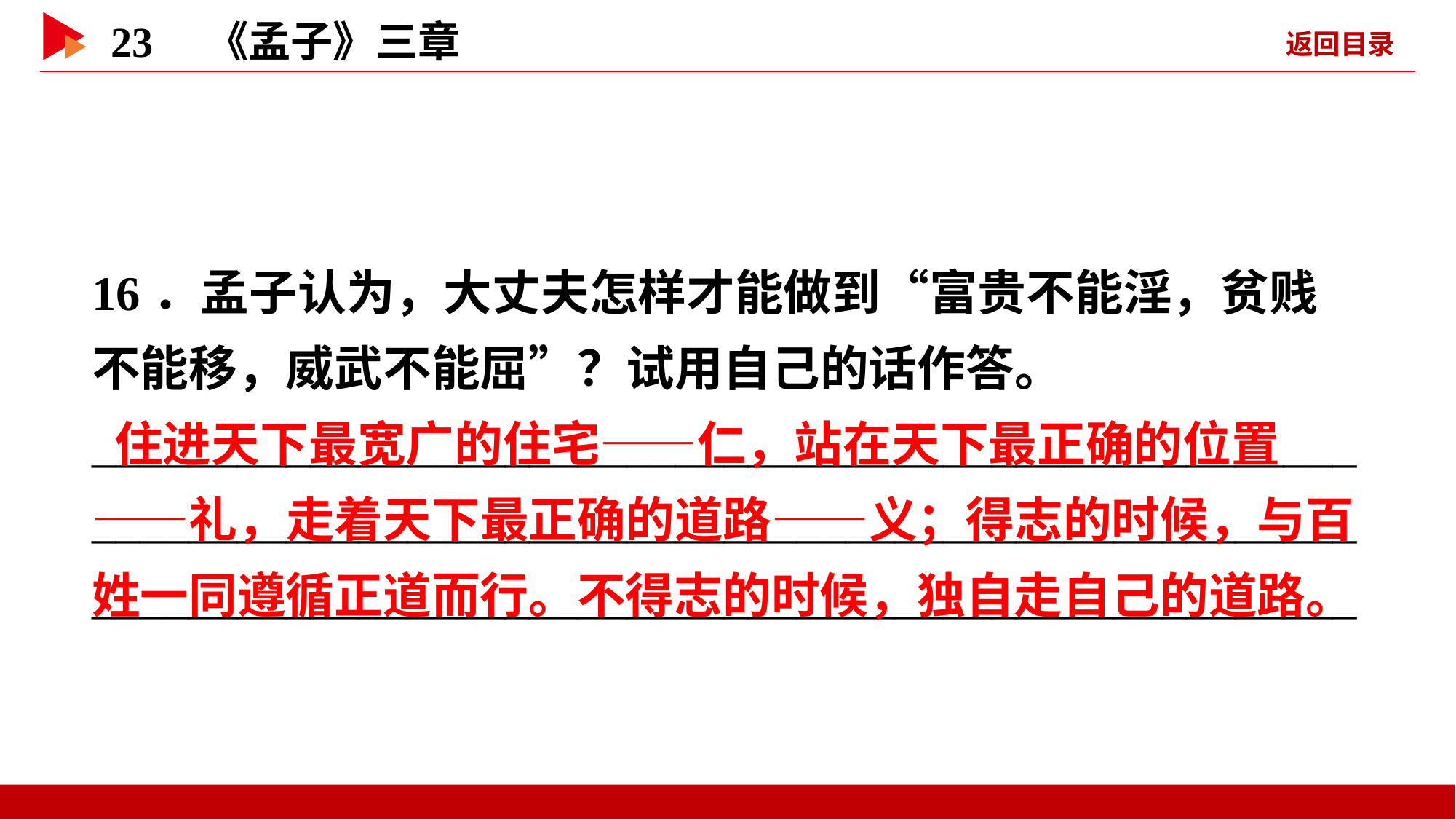

16．孟子认为，大丈夫怎样才能做到“富贵不能淫，贫贱不能移，威武不能屈”？试用自己的话作答。
____________________________________________________________________________________________________________________________________________________________
 住进天下最宽广的住宅——仁，站在天下最正确的位置——礼，走着天下最正确的道路——义；得志的时候，与百姓一同遵循正道而行。不得志的时候，独自走自己的道路。